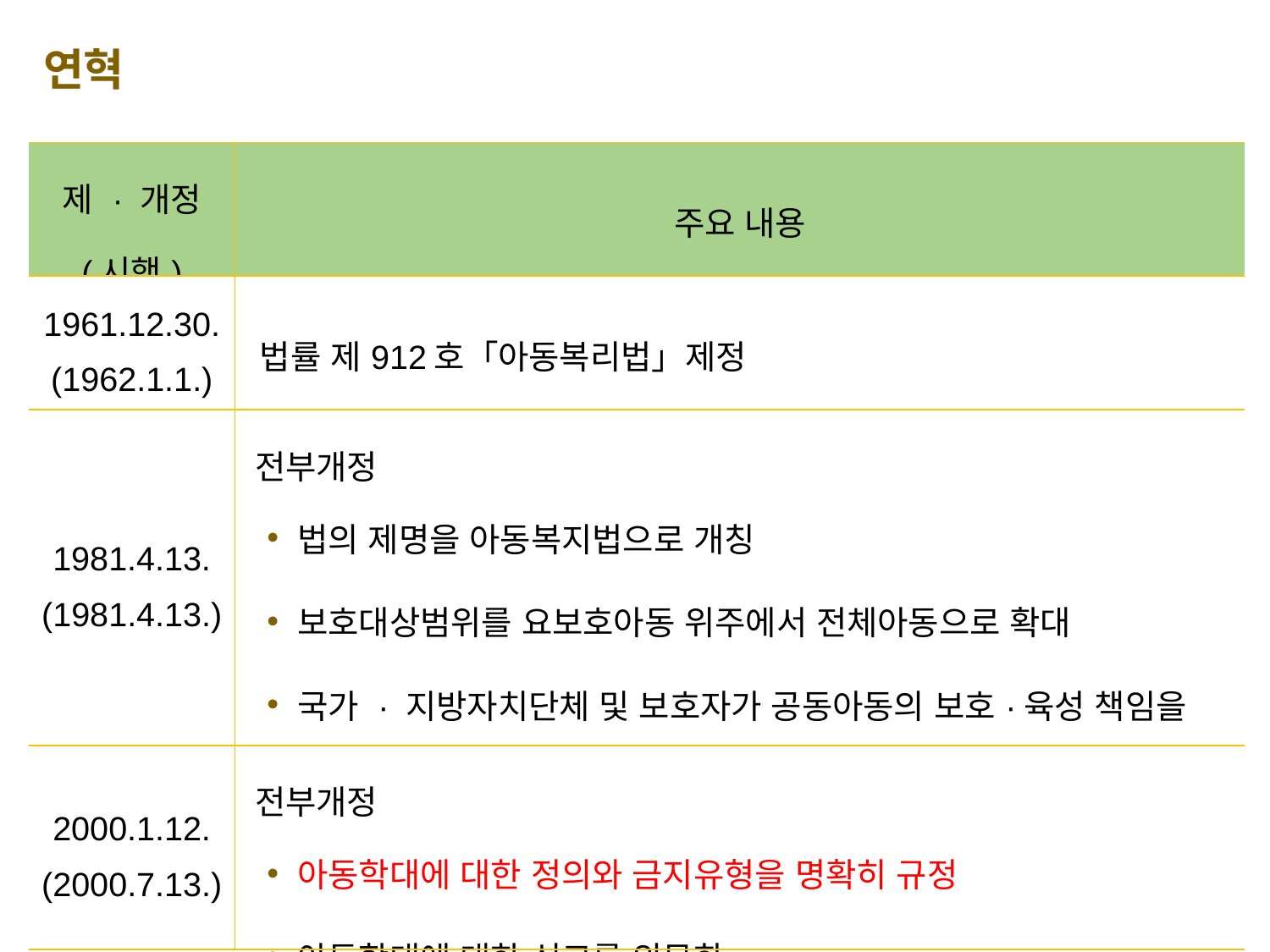

연혁
| 제 · 개정 (시행) | 주요 내용 |
| --- | --- |
| 1961.12.30. (1962.1.1.) | 법률 제912호「아동복리법」제정 |
| 1981.4.13. (1981.4.13.) | 전부개정 법의 제명을 아동복지법으로 개칭 보호대상범위를 요보호아동 위주에서 전체아동으로 확대 국가 · 지방자치단체 및 보호자가 공동아동의 보호·육성 책임을 지도록 함 |
| 2000.1.12. (2000.7.13.) | 전부개정 아동학대에 대한 정의와 금지유형을 명확히 규정 아동학대에 대한 신고를 의무화 |